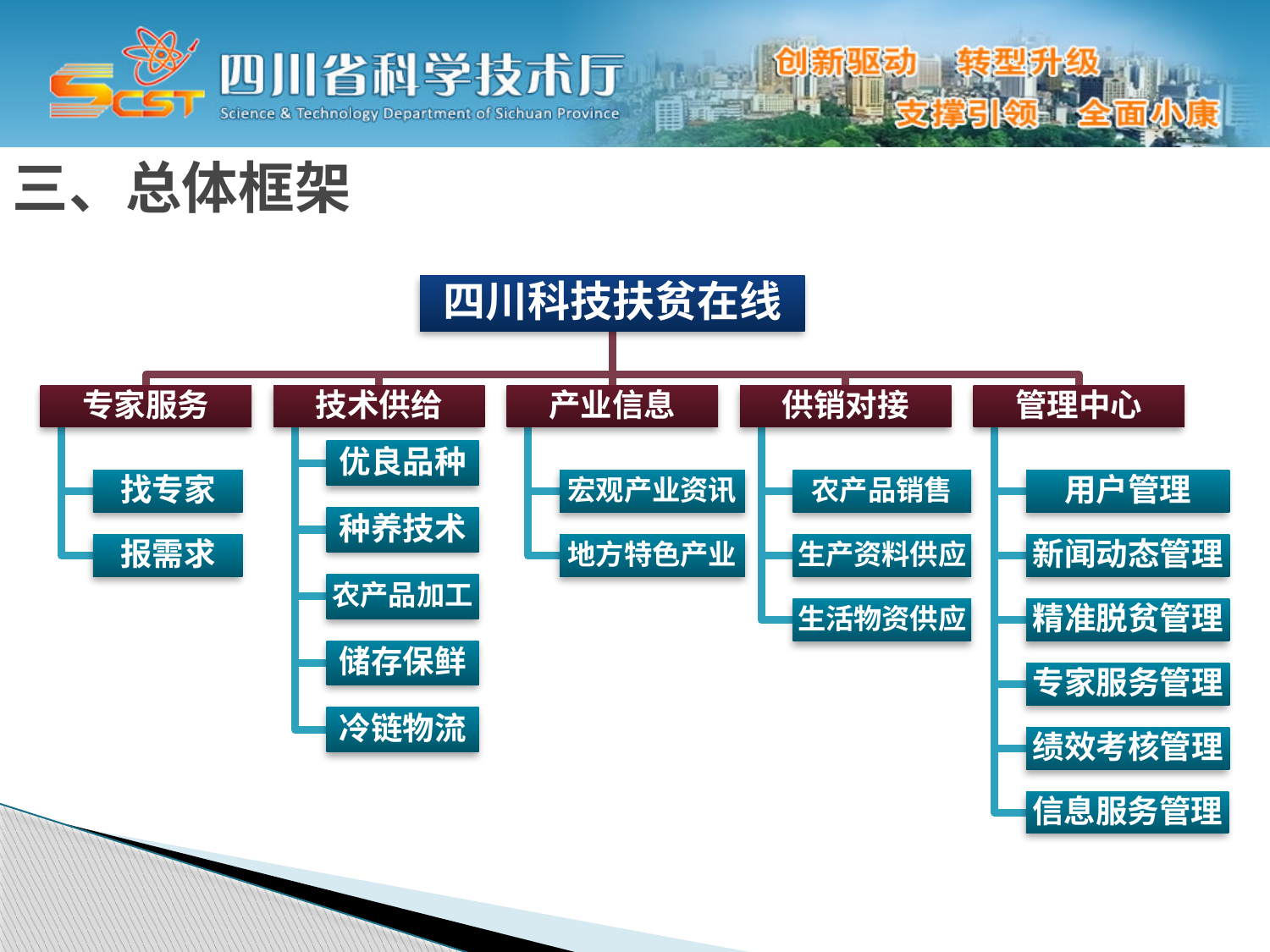

三、总体框架
四川科技扶贫在线
专家服务
找专家
报需求
技术供给
优良品种
种养技术
农产品加工
储存保鲜
冷链物流
产业信息
宏观产业资讯
地方特色产业
供销对接
农产品销售
生产资料供应
生活物资供应
管理中心
用户管理
新闻动态管理
精准脱贫管理
专家服务管理
绩效考核管理
信息服务管理